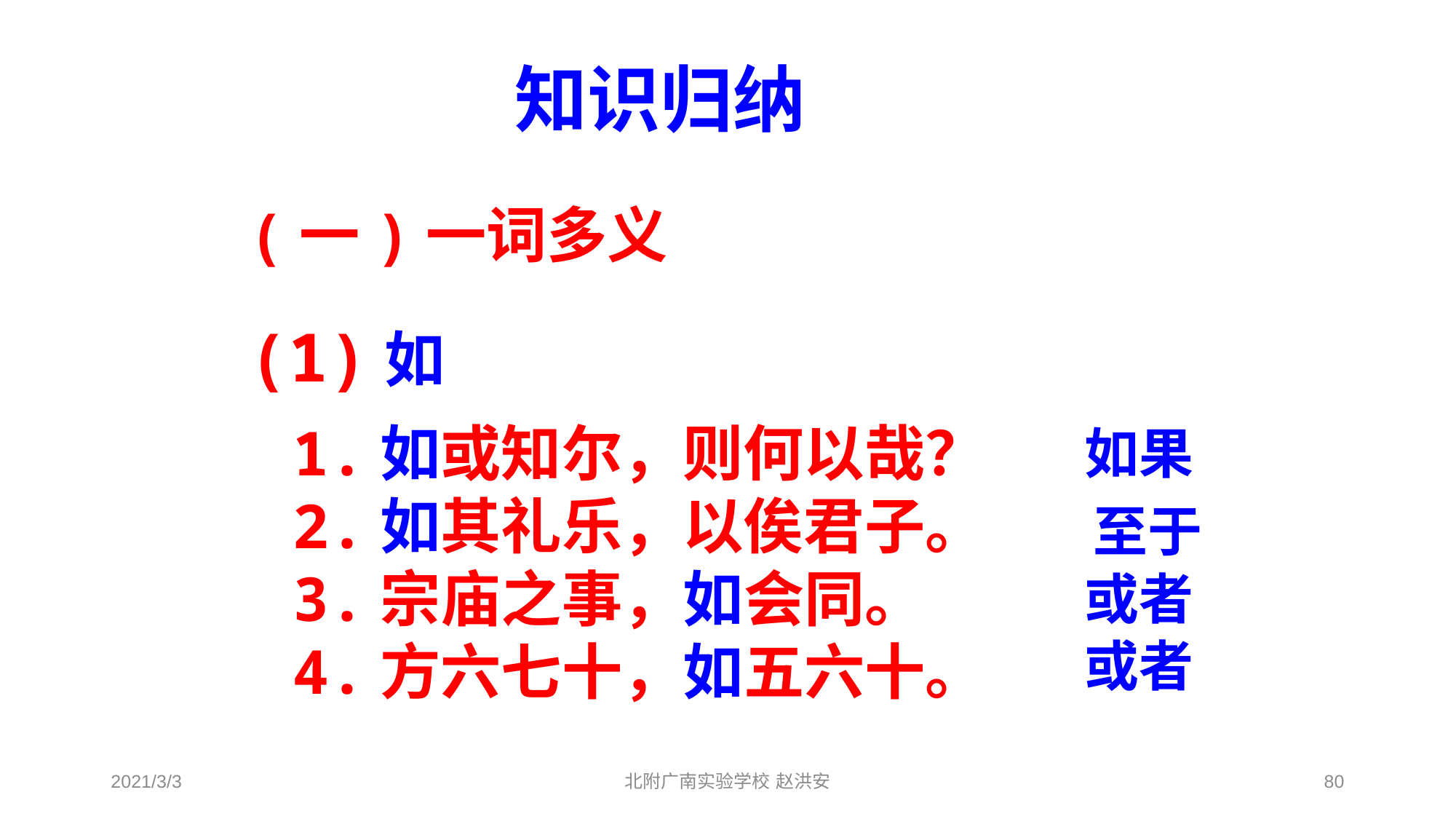

知识归纳
(一)一词多义
(1)如
1.如或知尔，则何以哉？
2.如其礼乐，以俟君子。
3.宗庙之事，如会同。
4.方六七十，如五六十。
如果
至于
或者
或者
2021/3/3
北附广南实验学校 赵洪安
80